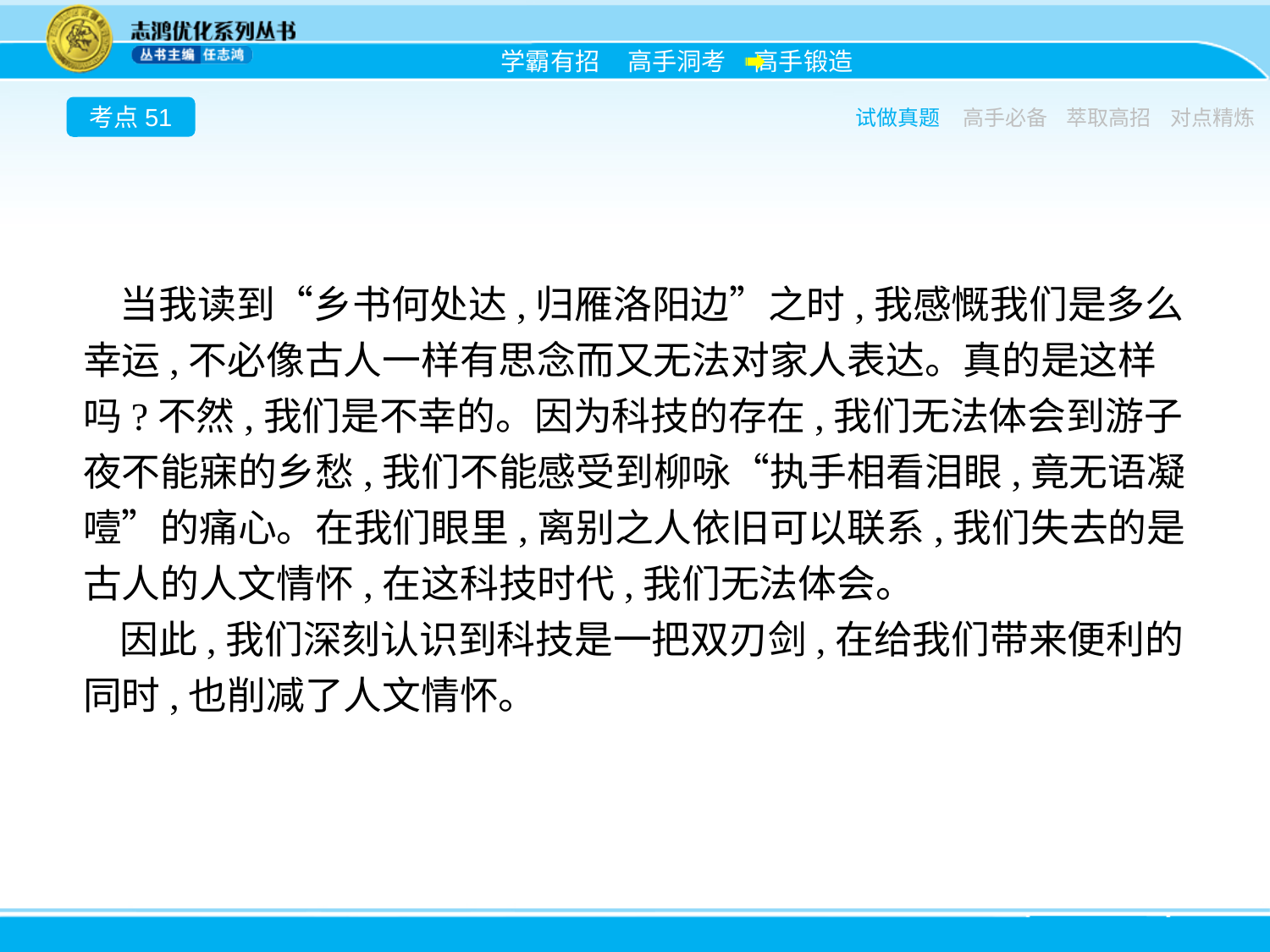

考点51
试做真题
高手必备
萃取高招
对点精炼
当我读到“乡书何处达,归雁洛阳边”之时,我感慨我们是多么幸运,不必像古人一样有思念而又无法对家人表达。真的是这样吗?不然,我们是不幸的。因为科技的存在,我们无法体会到游子夜不能寐的乡愁,我们不能感受到柳咏“执手相看泪眼,竟无语凝噎”的痛心。在我们眼里,离别之人依旧可以联系,我们失去的是古人的人文情怀,在这科技时代,我们无法体会。
因此,我们深刻认识到科技是一把双刃剑,在给我们带来便利的同时,也削减了人文情怀。